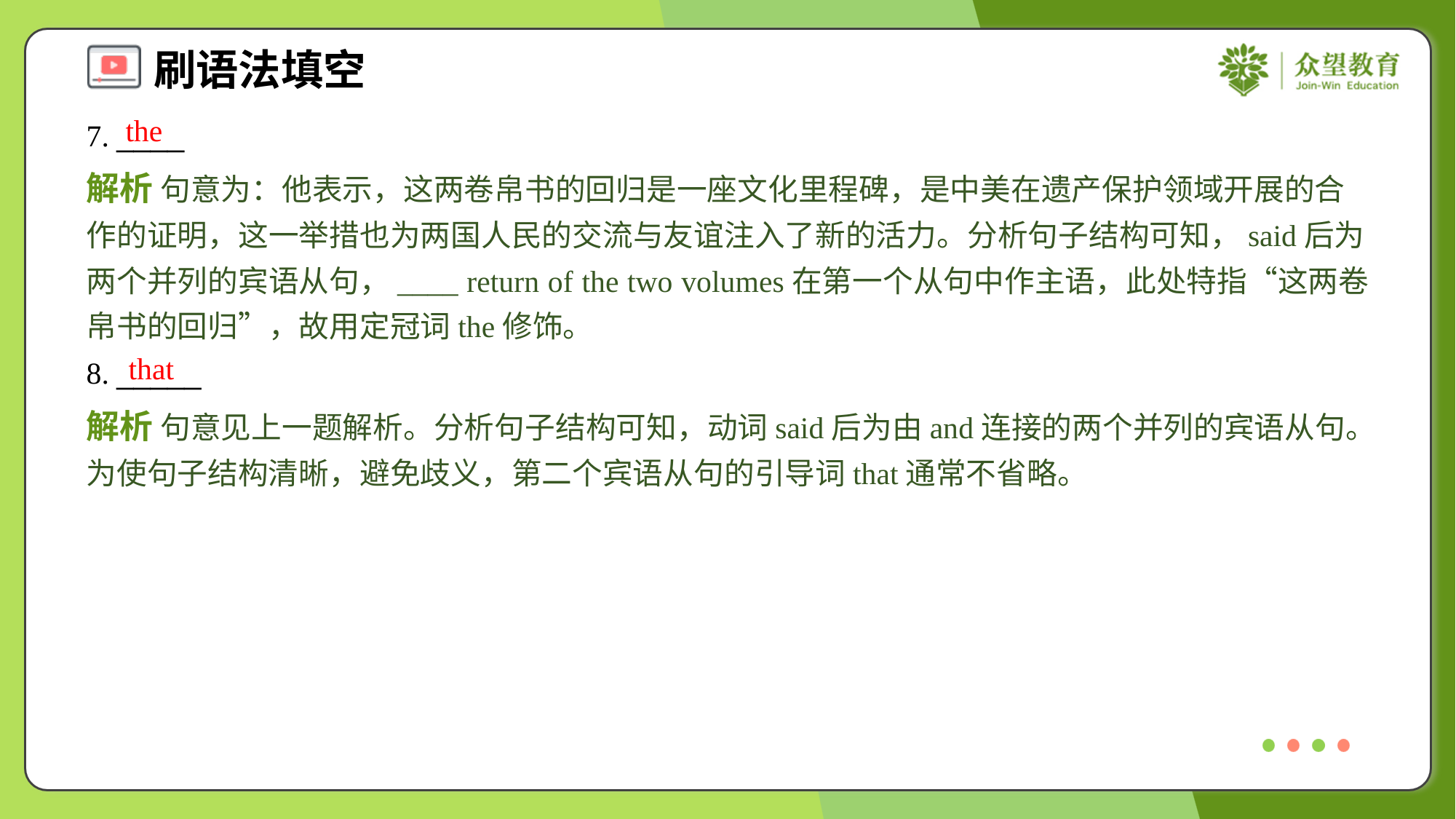

the
7. ____
解析 句意为：他表示，这两卷帛书的回归是一座文化里程碑，是中美在遗产保护领域开展的合作的证明，这一举措也为两国人民的交流与友谊注入了新的活力。分析句子结构可知，said后为两个并列的宾语从句，____ return of the two volumes在第一个从句中作主语，此处特指“这两卷帛书的回归”，故用定冠词the修饰。
that
8. _____
解析 句意见上一题解析。分析句子结构可知，动词said后为由and连接的两个并列的宾语从句。为使句子结构清晰，避免歧义，第二个宾语从句的引导词that通常不省略。